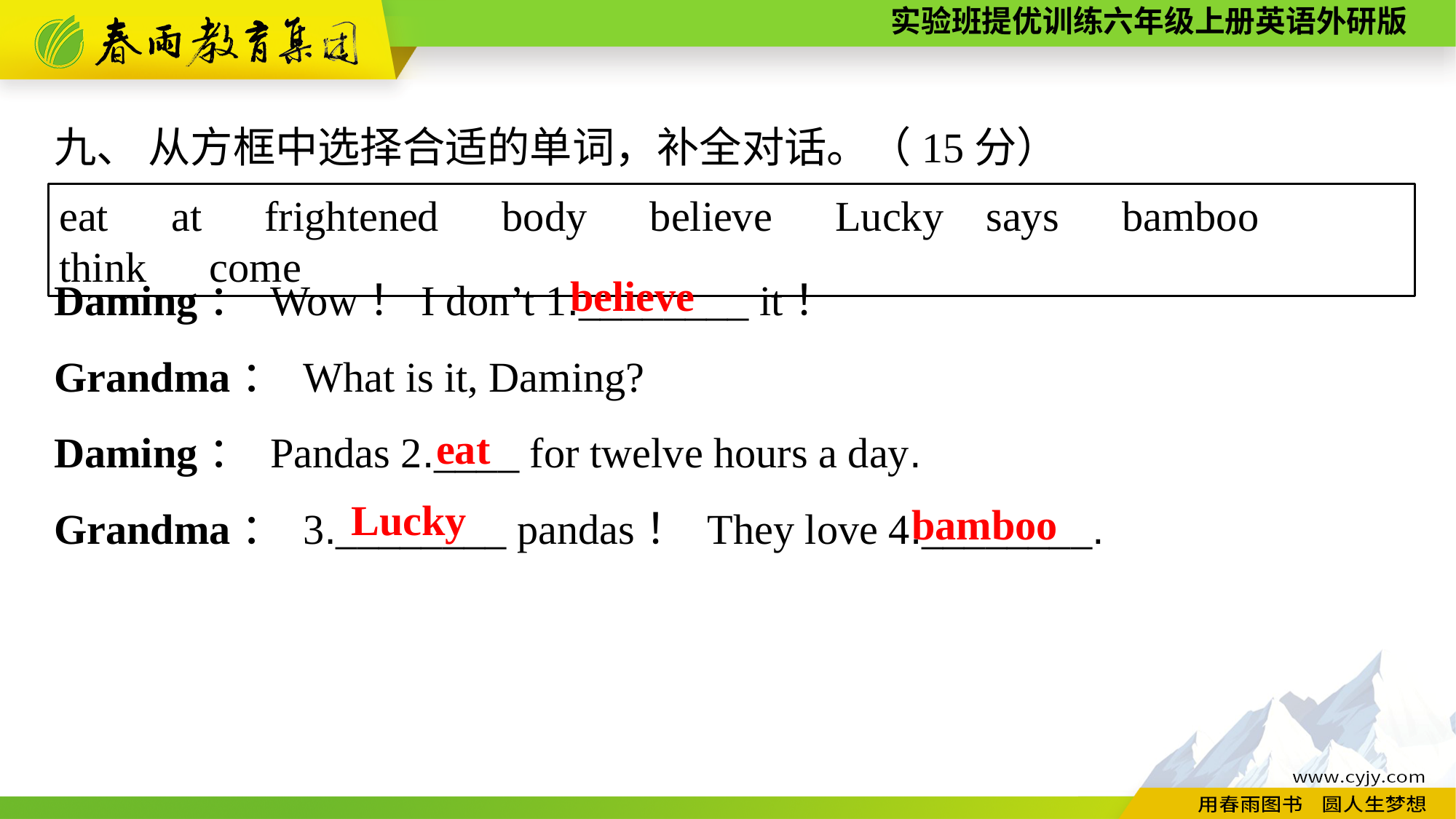

九、 从方框中选择合适的单词，补全对话。（15分）

Daming： Wow！I don’t 1.________ it！
Grandma： What is it, Daming?
Daming： Pandas 2.____ for twelve hours a day.
Grandma： 3.________ pandas！ They love 4.________.
eat　at　frightened　body　believe　Lucky    says　bamboo　think　come
believe
eat
Lucky
bamboo